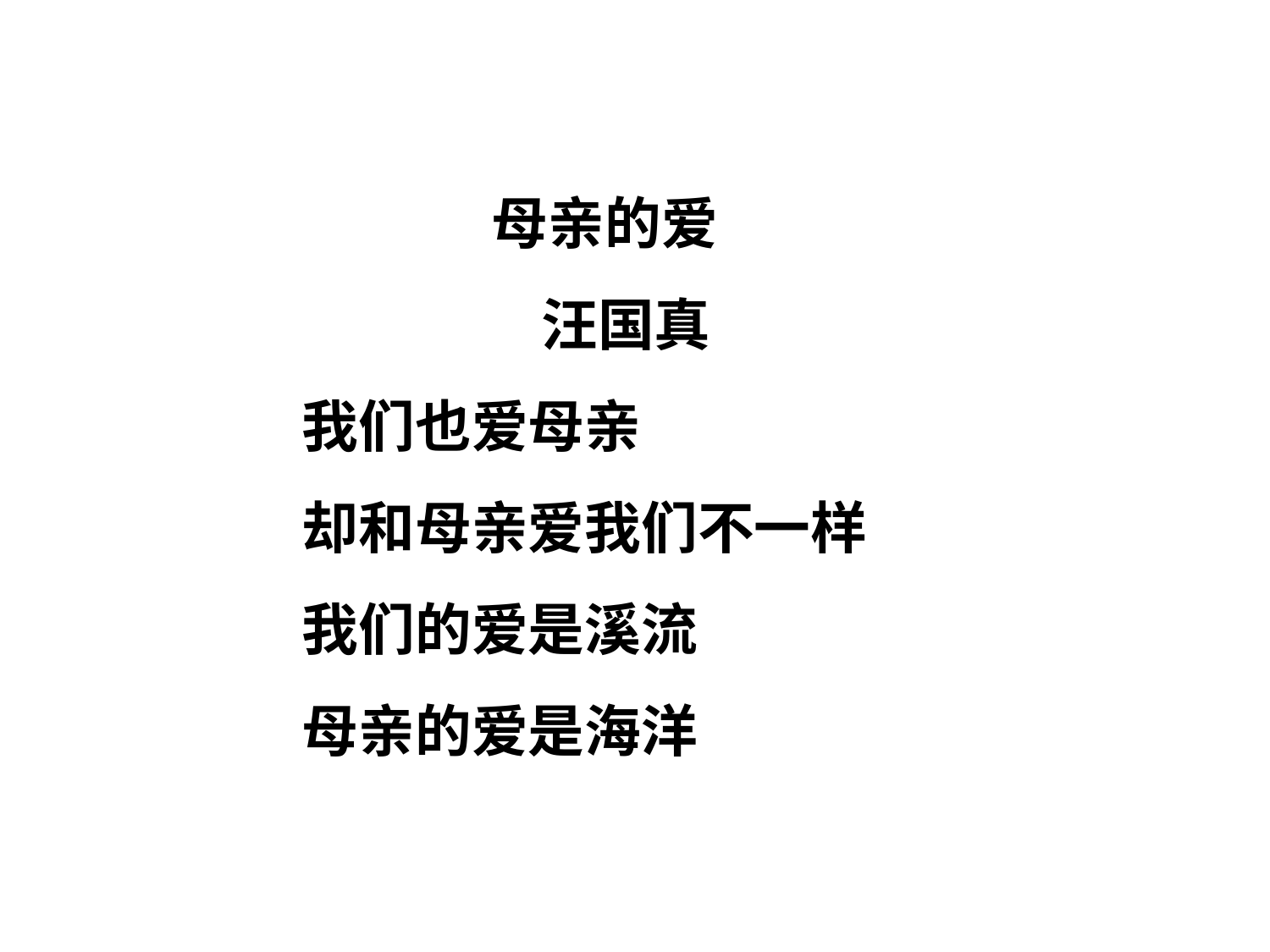

母亲的爱
      汪国真
     我们也爱母亲
     却和母亲爱我们不一样
     我们的爱是溪流
     母亲的爱是海洋